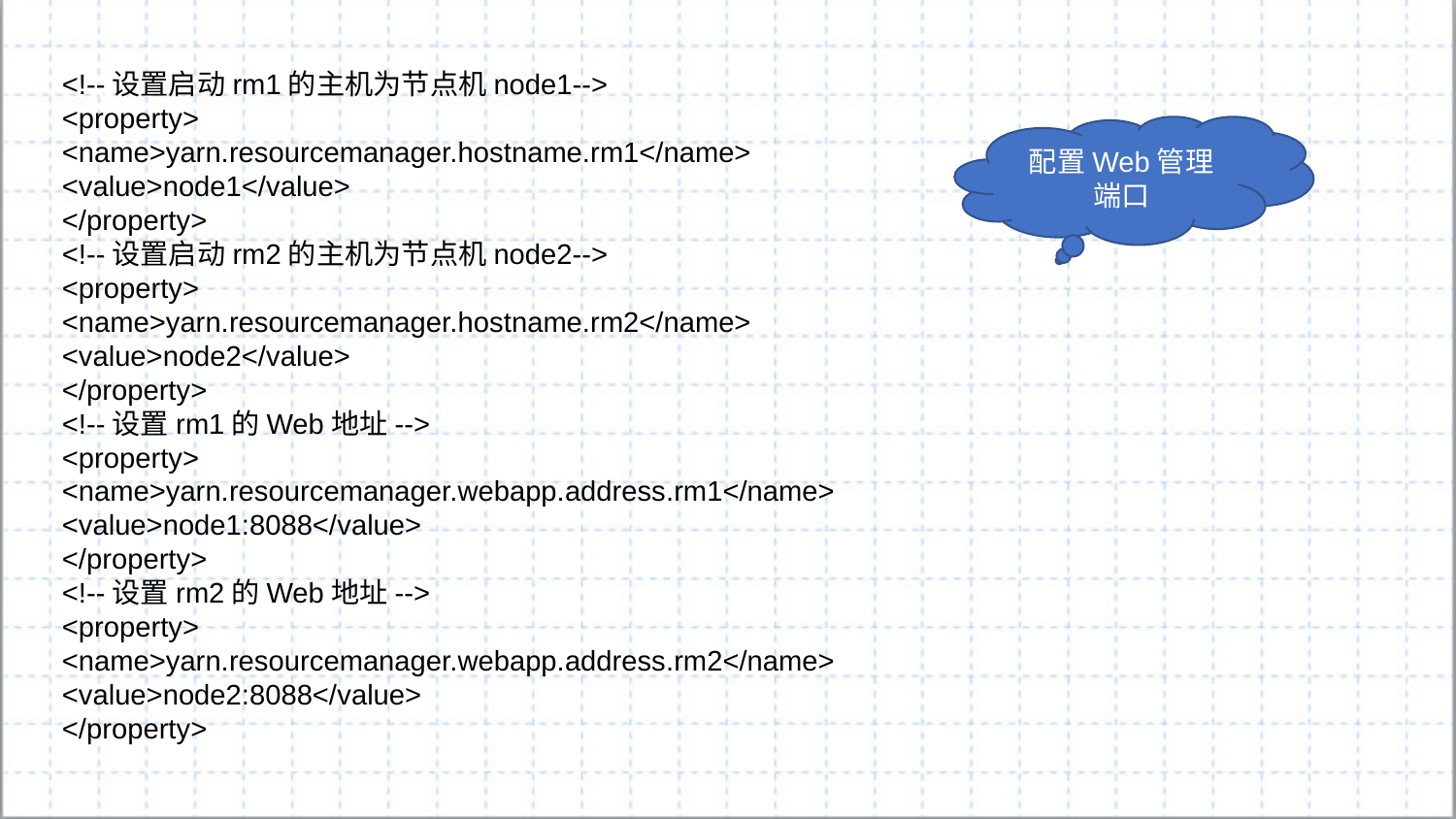

<!--设置启动rm1的主机为节点机node1-->
<property>
<name>yarn.resourcemanager.hostname.rm1</name>
<value>node1</value>
</property>
<!--设置启动rm2的主机为节点机node2-->
<property>
<name>yarn.resourcemanager.hostname.rm2</name>
<value>node2</value>
</property>
<!--设置rm1的Web地址-->
<property>
<name>yarn.resourcemanager.webapp.address.rm1</name>
<value>node1:8088</value>
</property>
<!--设置rm2的Web地址-->
<property>
<name>yarn.resourcemanager.webapp.address.rm2</name>
<value>node2:8088</value>
</property>
配置Web管理端口